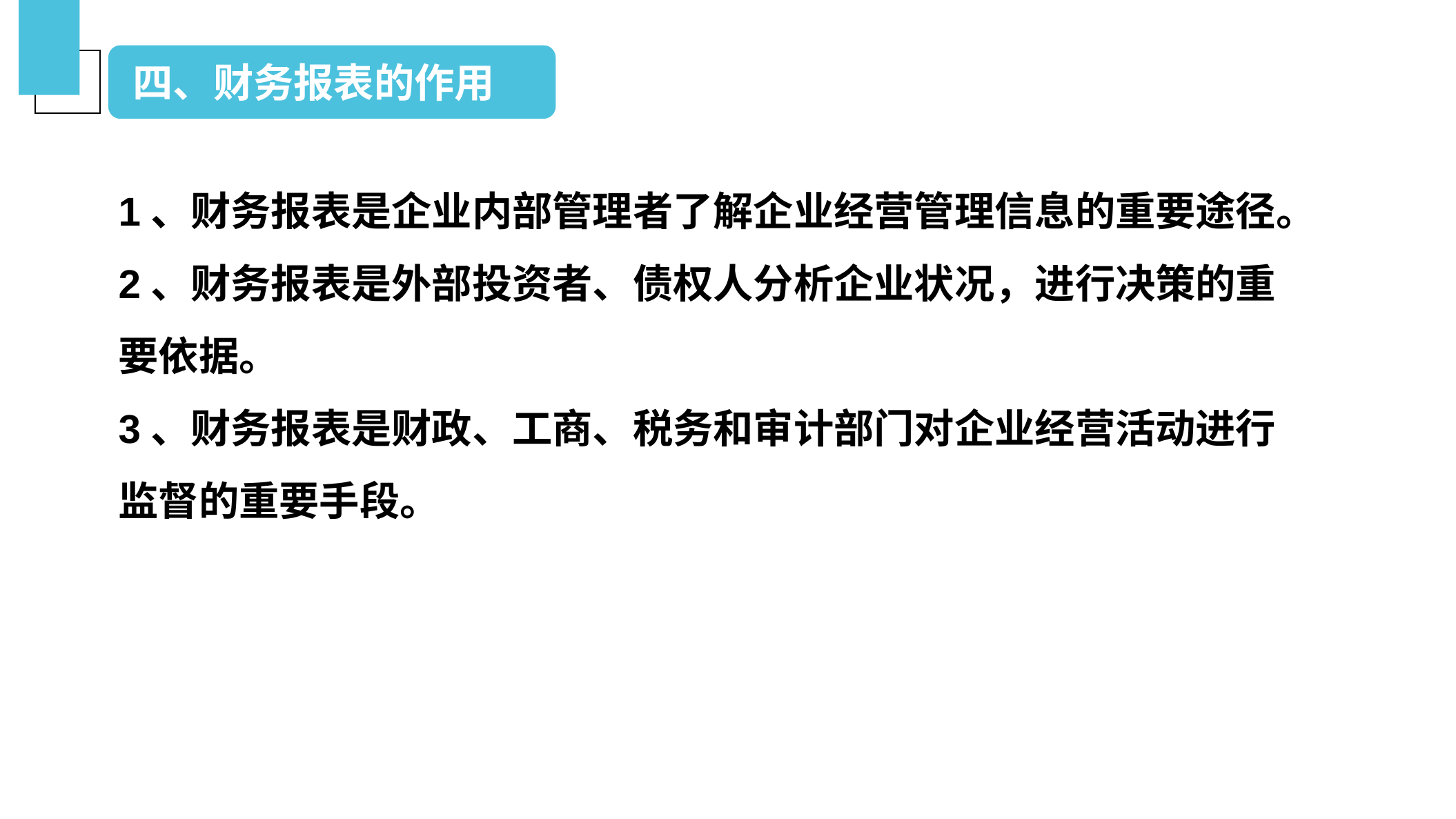

四、财务报表的作用
1、财务报表是企业内部管理者了解企业经营管理信息的重要途径。
2、财务报表是外部投资者、债权人分析企业状况，进行决策的重要依据。
3、财务报表是财政、工商、税务和审计部门对企业经营活动进行监督的重要手段。